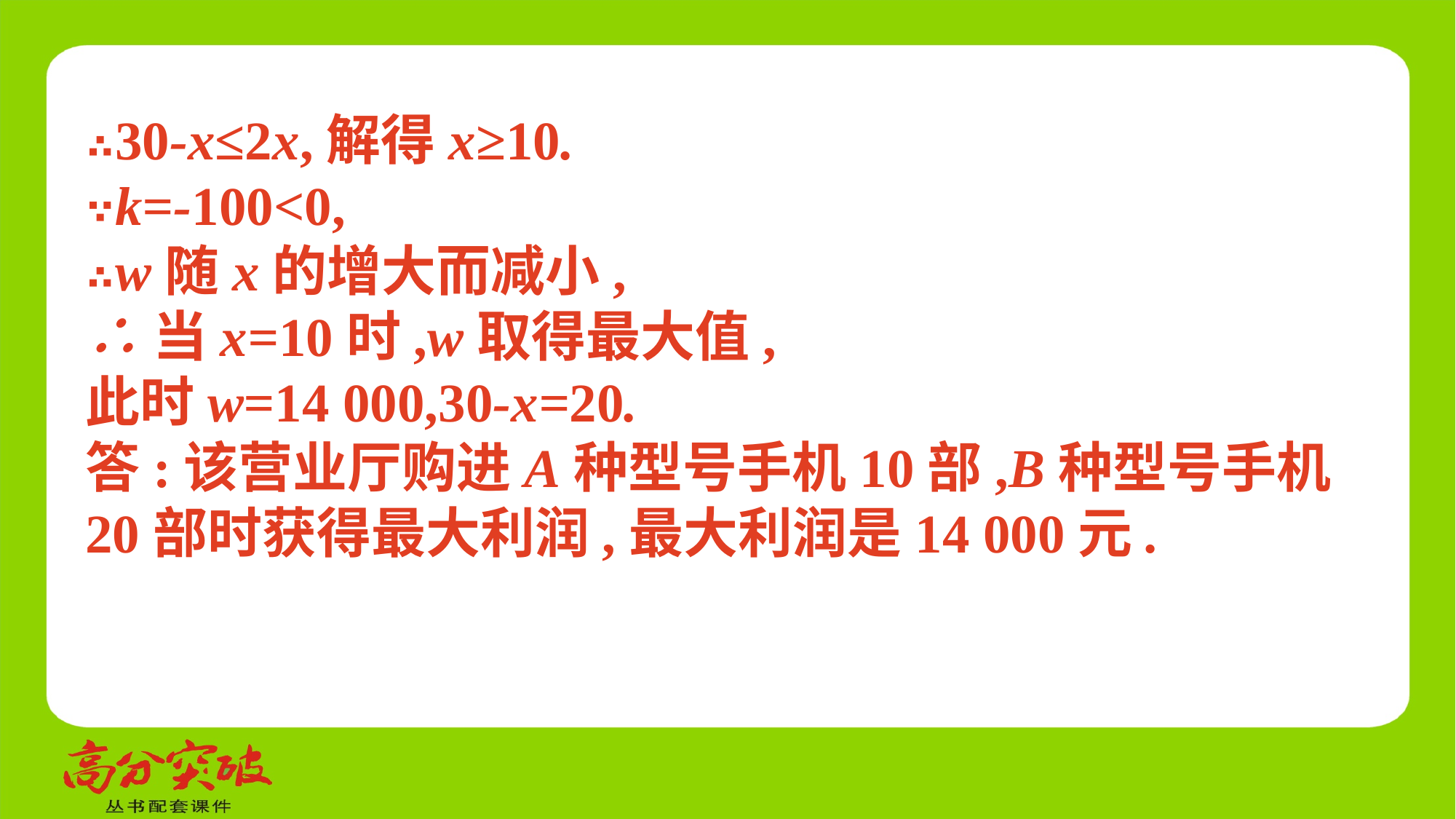

∴30-x≤2x,解得x≥10.
∵k=-100<0,
∴w随x的增大而减小,
∴当x=10时,w取得最大值,
此时w=14 000,30-x=20.
答:该营业厅购进A种型号手机10部,B种型号手机20部时获得最大利润,最大利润是14 000元.